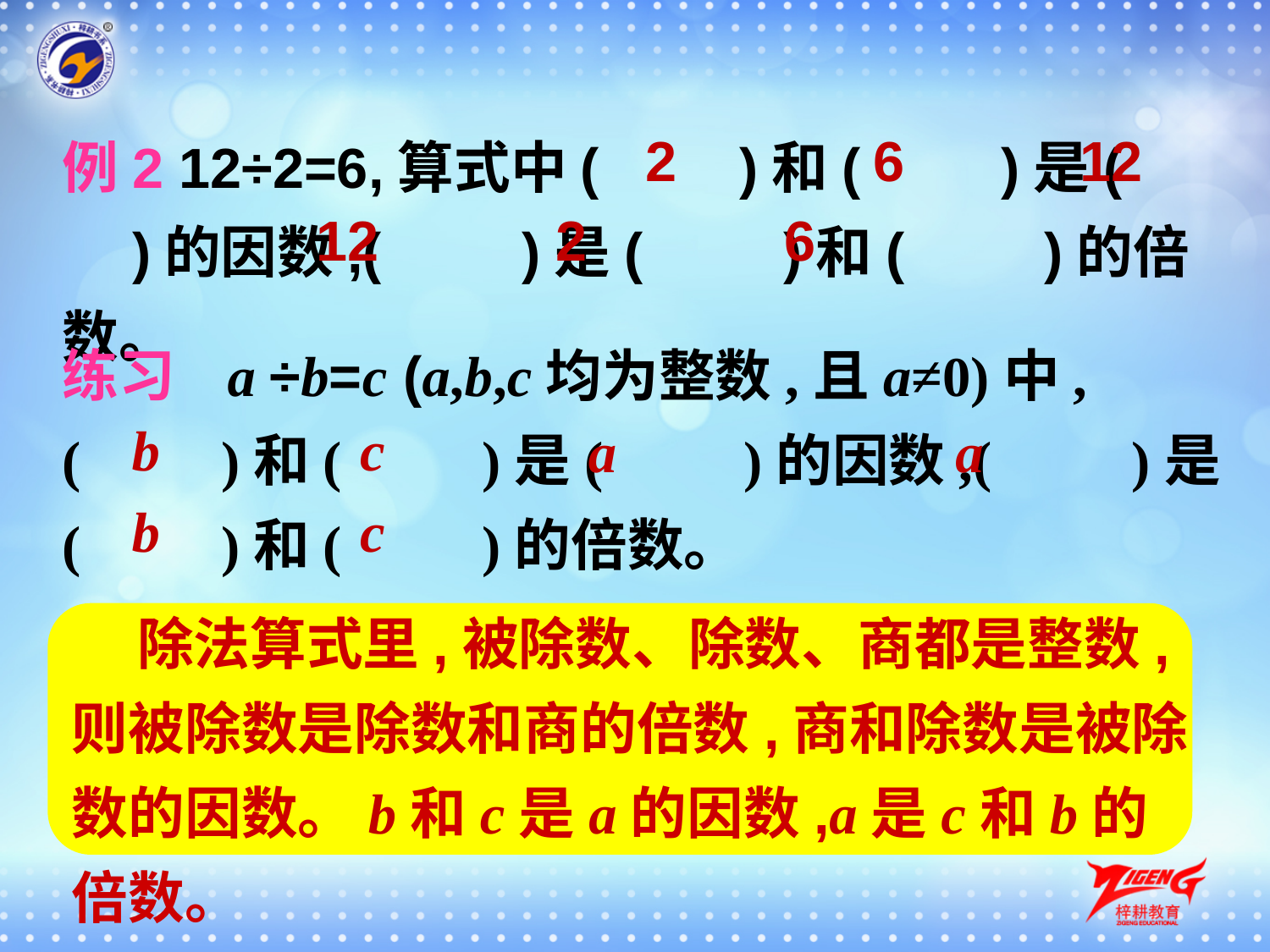

例2 12÷2=6,算式中(　　)和(　　)是(　　)的因数,(　　)是(　　)和(　　)的倍数。
2
6
12
12
2
6
练习   a ÷b=c (a,b,c均为整数,且a≠0)中,
(　　)和(　　)是(　　)的因数,(　　)是(　　)和(　　)的倍数。
b
c
a
a
b
c
    除法算式里,被除数、除数、商都是整数,则被除数是除数和商的倍数,商和除数是被除数的因数。b和c是a的因数,a是c和b的倍数。